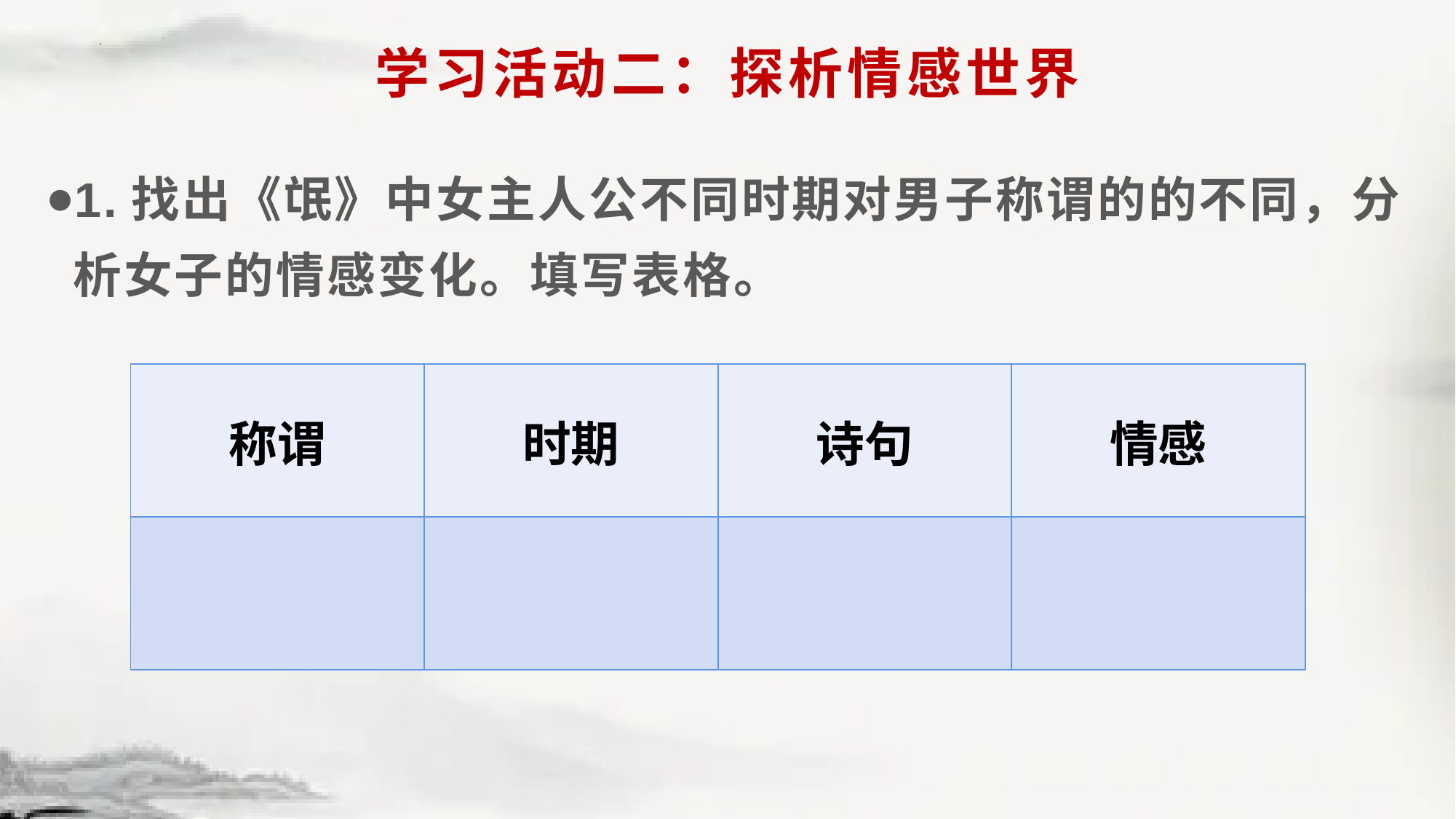

# 学习活动二：探析情感世界
1.找出《氓》中女主人公不同时期对男子称谓的的不同，分析女子的情感变化。填写表格。
| 称谓 | 时期 | 诗句 | 情感 |
| --- | --- | --- | --- |
|  |  |  |  |